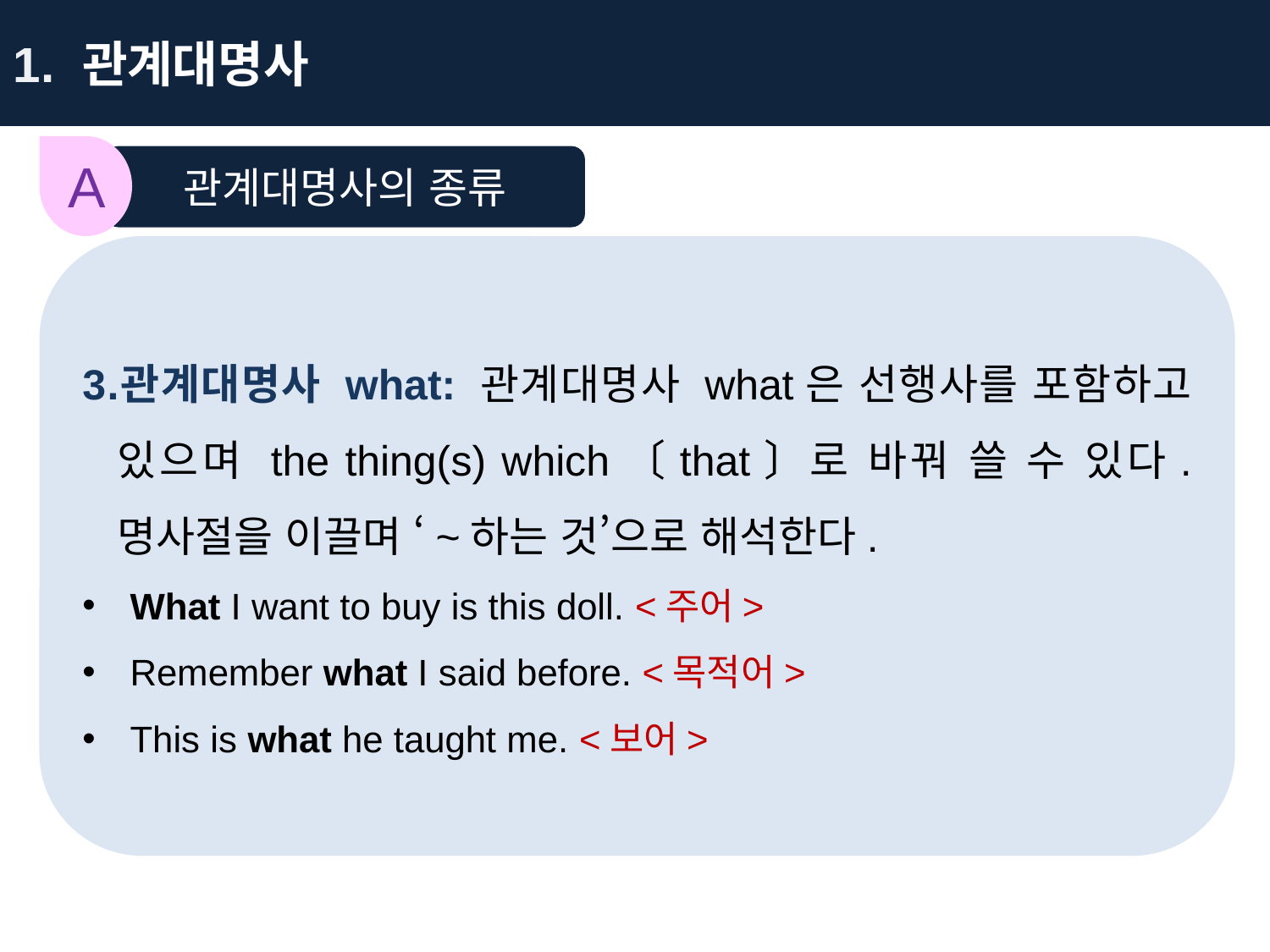

1. 관계대명사

A
관계대명사의 종류
관계대명사 what: 관계대명사 what은 선행사를 포함하고 있으며 the thing(s) which〔that〕로 바꿔 쓸 수 있다. 명사절을 이끌며 ‘~하는 것’으로 해석한다.
What I want to buy is this doll. <주어>
Remember what I said before. <목적어>
This is what he taught me. <보어>